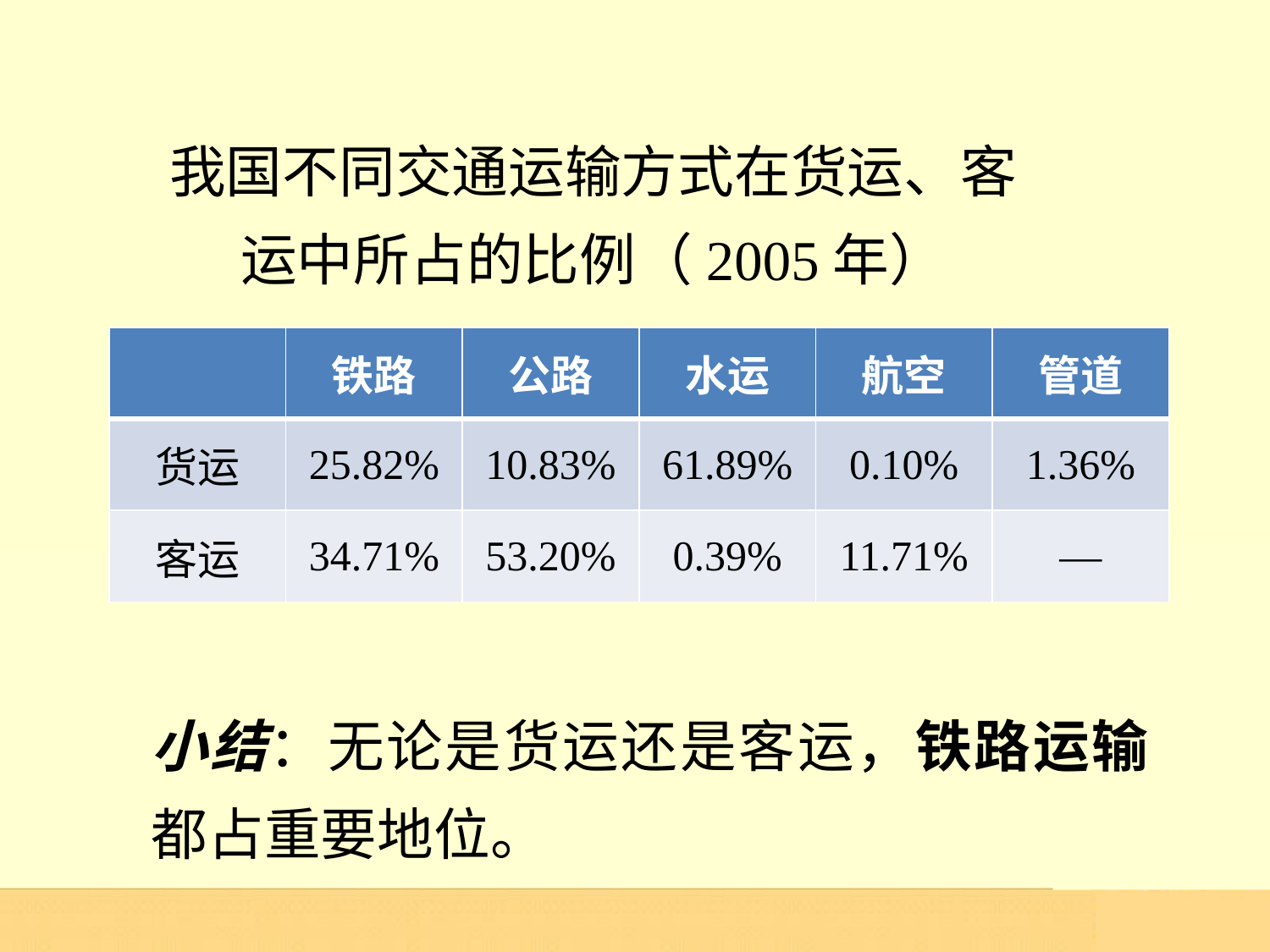

我国不同交通运输方式在货运、客运中所占的比例（2005年）
|  | 铁路 | 公路 | 水运 | 航空 | 管道 |
| --- | --- | --- | --- | --- | --- |
| 货运 | 25.82% | 10.83% | 61.89% | 0.10% | 1.36% |
| 客运 | 34.71% | 53.20% | 0.39% | 11.71% | — |
小结：无论是货运还是客运，铁路运输都占重要地位。